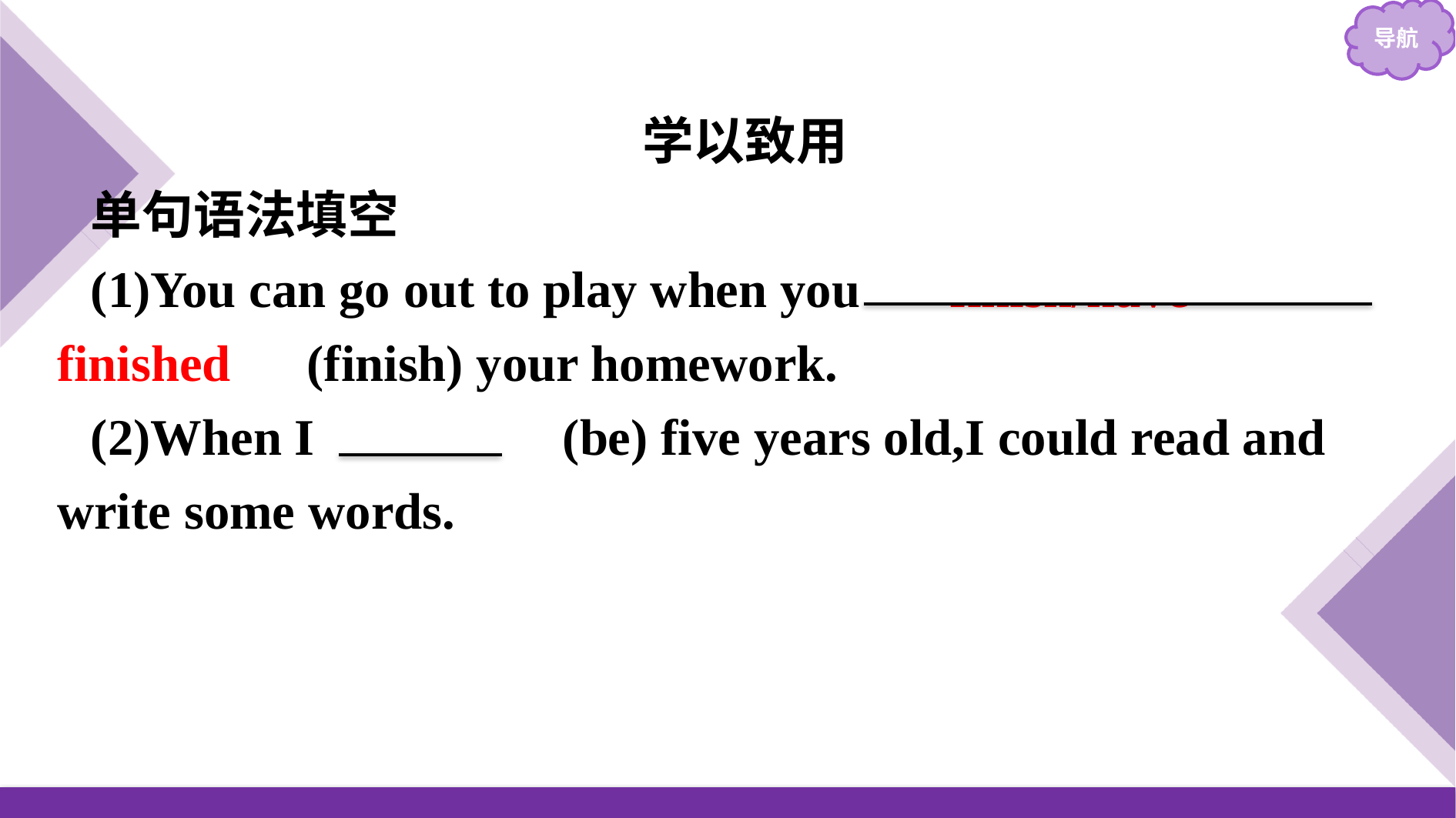

学以致用
单句语法填空
(1)You can go out to play when you 　finish/have finished　(finish) your homework.
(2)When I 　was　(be) five years old,I could read and write some words.